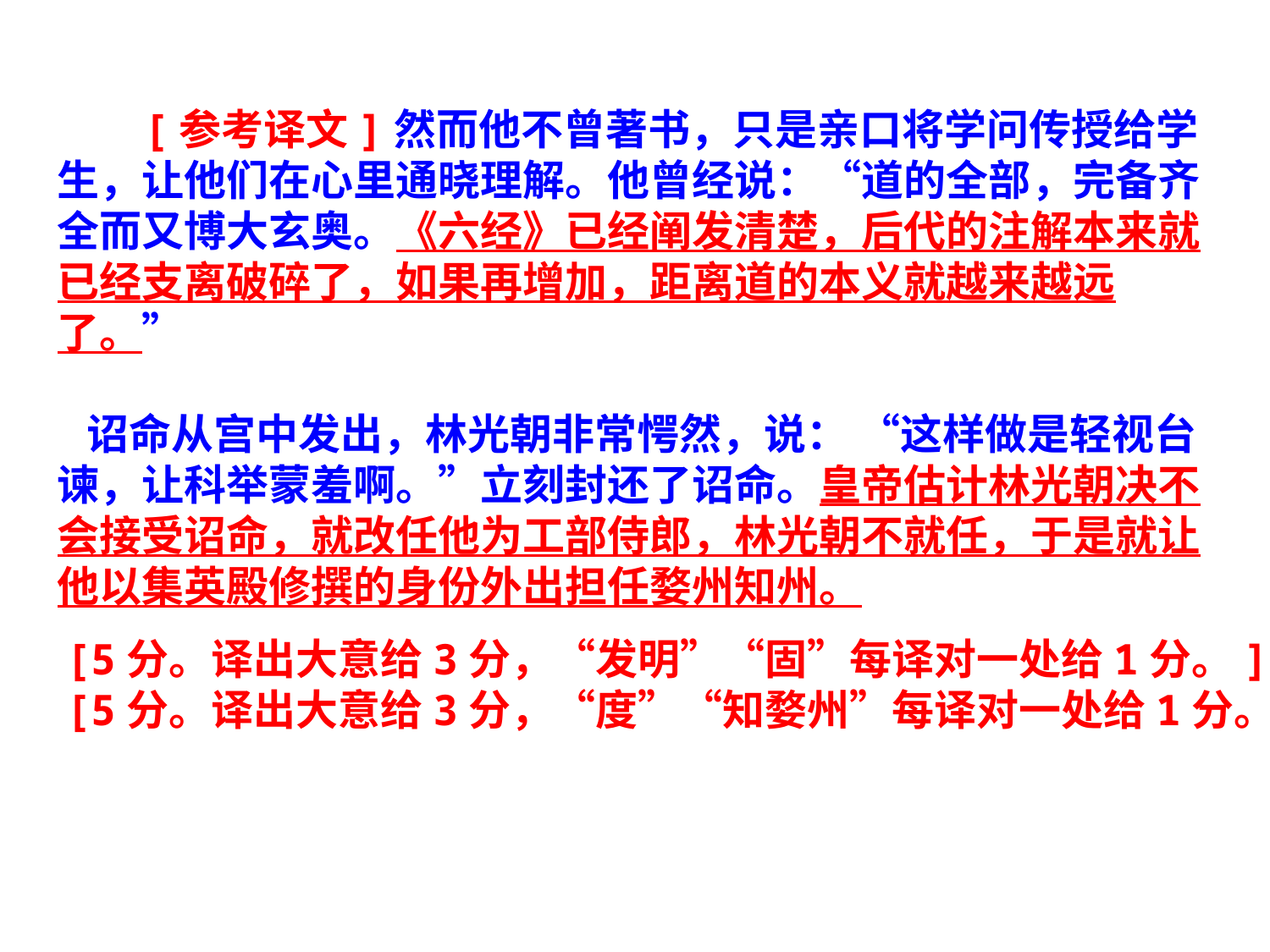

[参考译文]然而他不曾著书，只是亲口将学问传授给学生，让他们在心里通晓理解。他曾经说：“道的全部，完备齐全而又博大玄奥。《六经》已经阐发清楚，后代的注解本来就已经支离破碎了，如果再增加，距离道的本义就越来越远了。”

  诏命从宫中发出，林光朝非常愕然，说： “这样做是轻视台谏，让科举蒙羞啊。”立刻封还了诏命。皇帝估计林光朝决不会接受诏命，就改任他为工部侍郎，林光朝不就任，于是就让他以集英殿修撰的身份外出担任婺州知州。
[5分。译出大意给3分，“发明”“固”每译对一处给1分。]
[5分。译出大意给3分，“度”“知婺州”每译对一处给1分。]